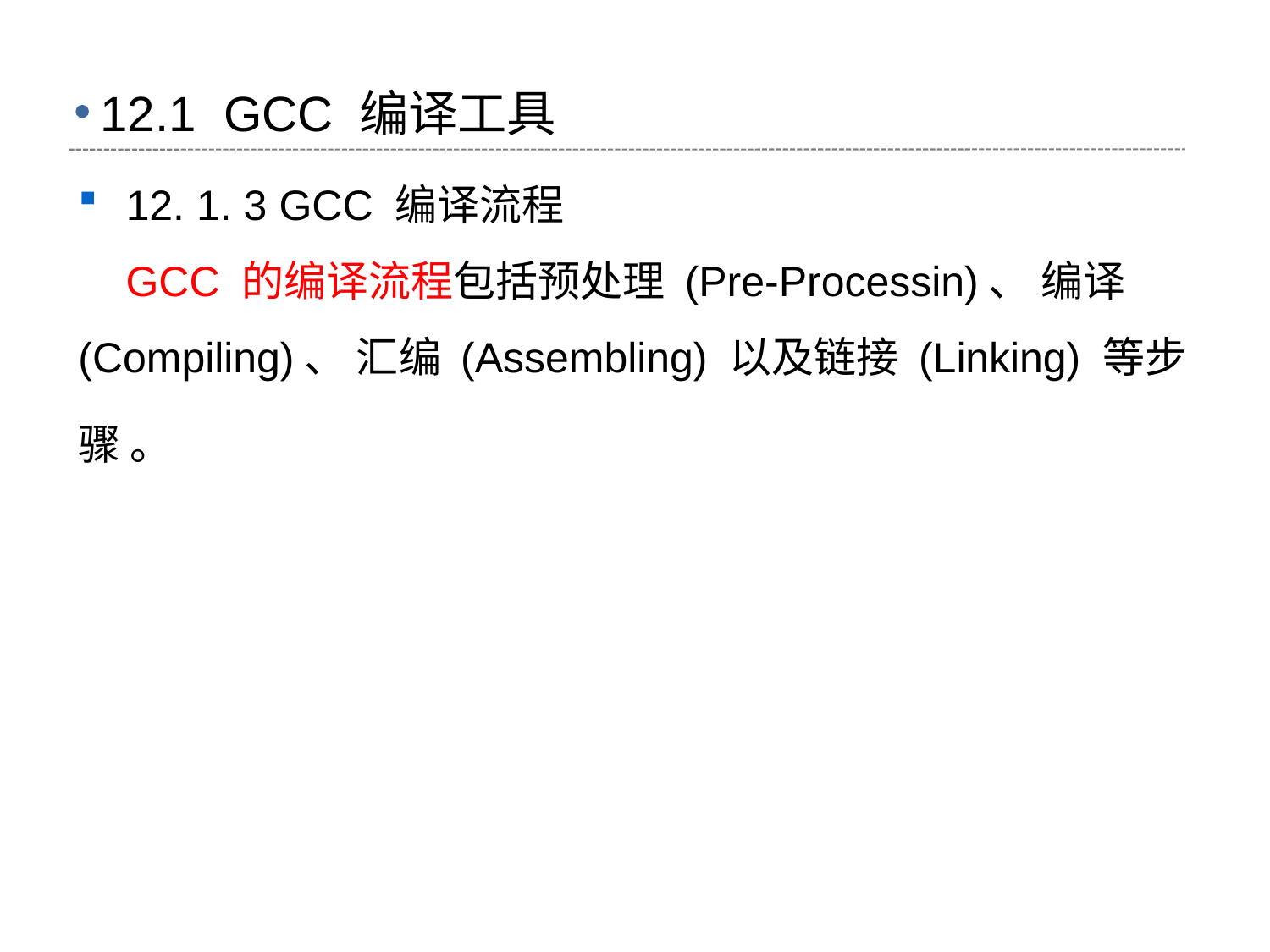

# 12.1  GCC 编译工具
12. 1. 3 GCC 编译流程
    GCC 的编译流程包括预处理 (Pre-Processin)、 编译 (Compiling)、 汇编 (Assembling) 以及链接 (Linking) 等步骤 。